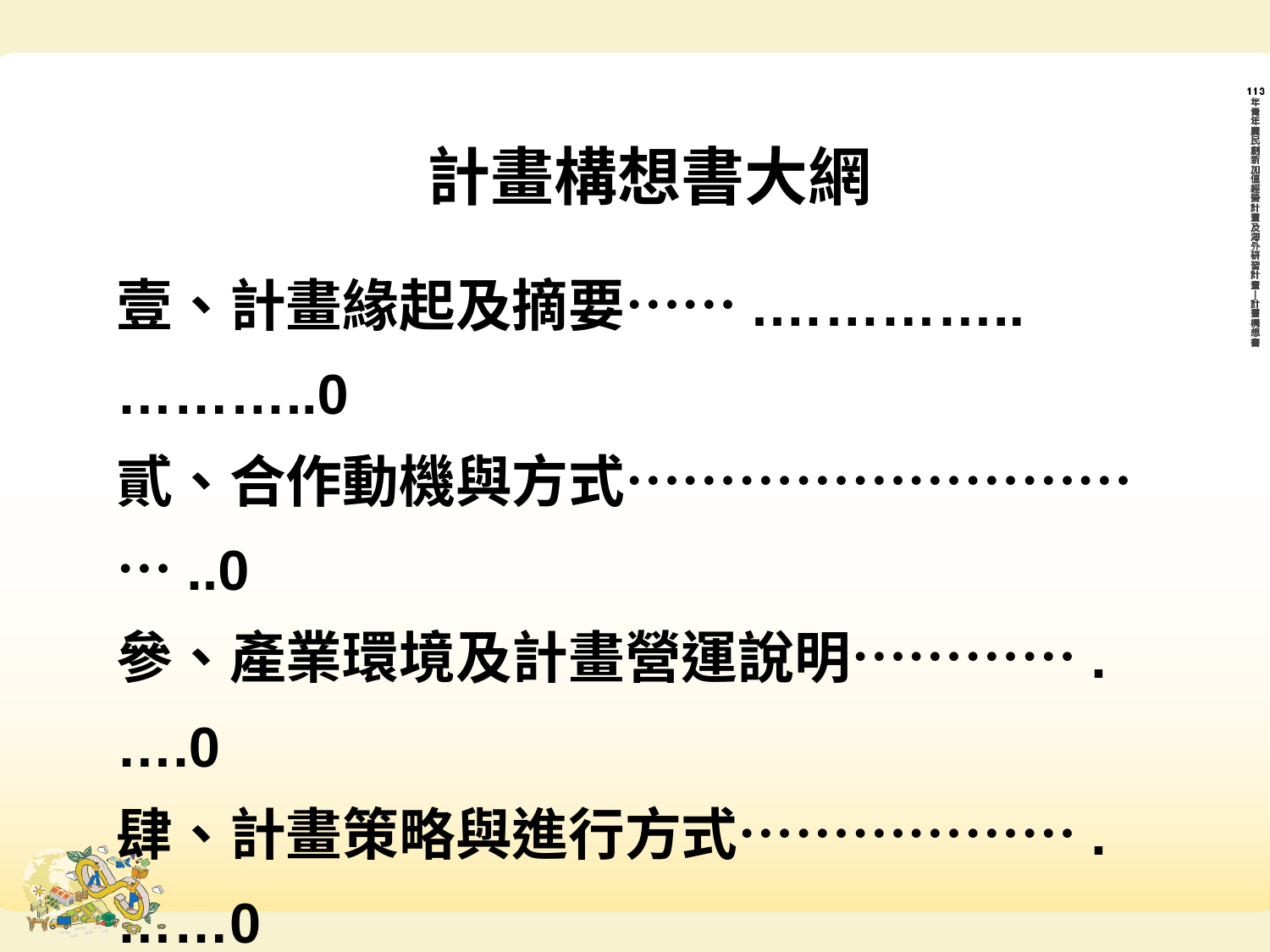

計畫構想書大網
壹、計畫緣起及摘要…….…………..………..0
貳、合作動機與方式…………………………..0
參、產業環境及計畫營運說明………….….0
肆、計畫策略與進行方式……………….……0
伍、查核點說明…………..…………………….0
陸、預期效益…………..………………………..0
柒、總經費預算編列…………..………………0